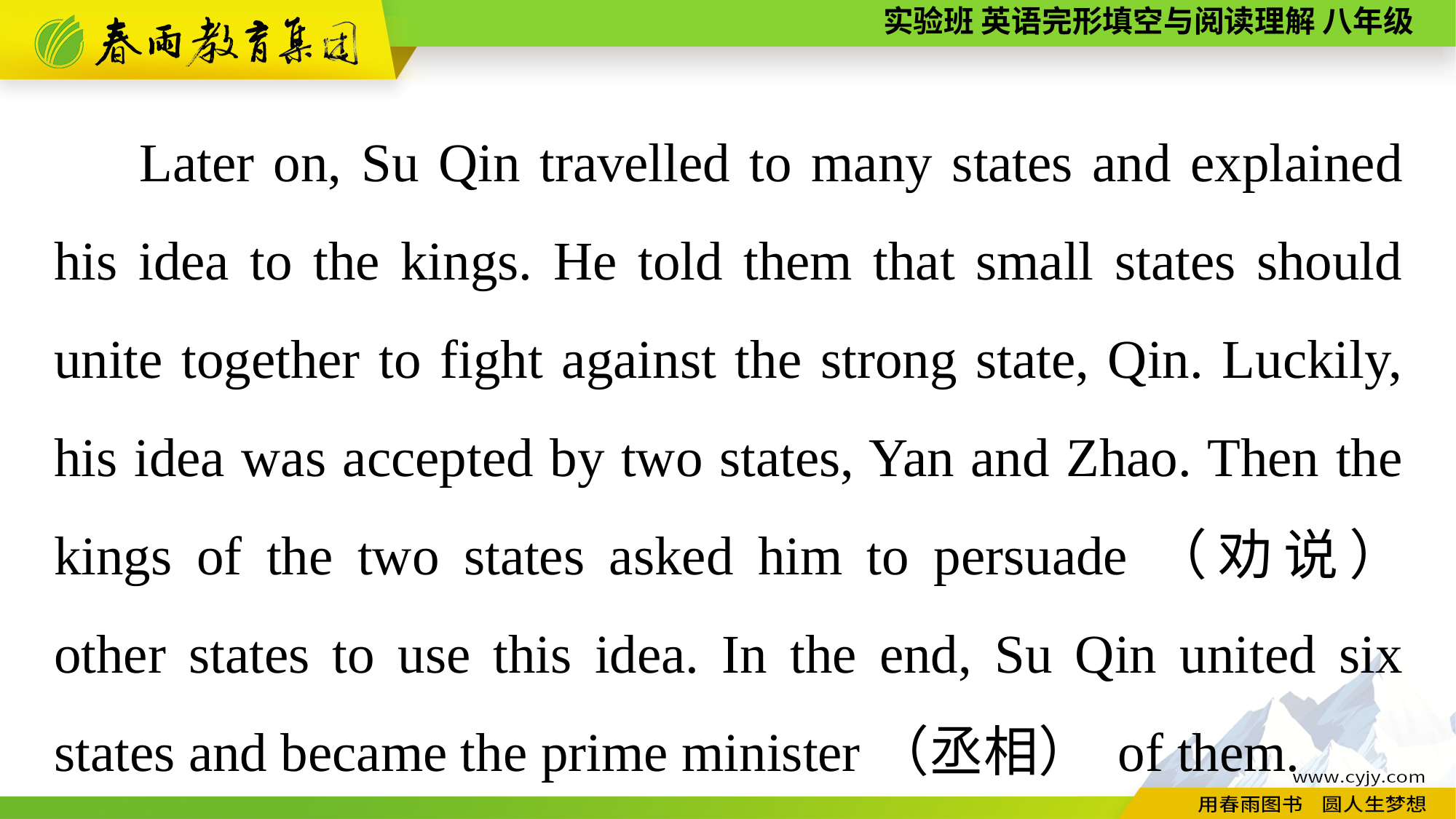

Later on, Su Qin travelled to many states and explained his idea to the kings. He told them that small states should unite together to fight against the strong state, Qin. Luckily, his idea was accepted by two states, Yan and Zhao. Then the kings of the two states asked him to persuade（劝说） other states to use this idea. In the end, Su Qin united six states and became the prime minister（丞相） of them.